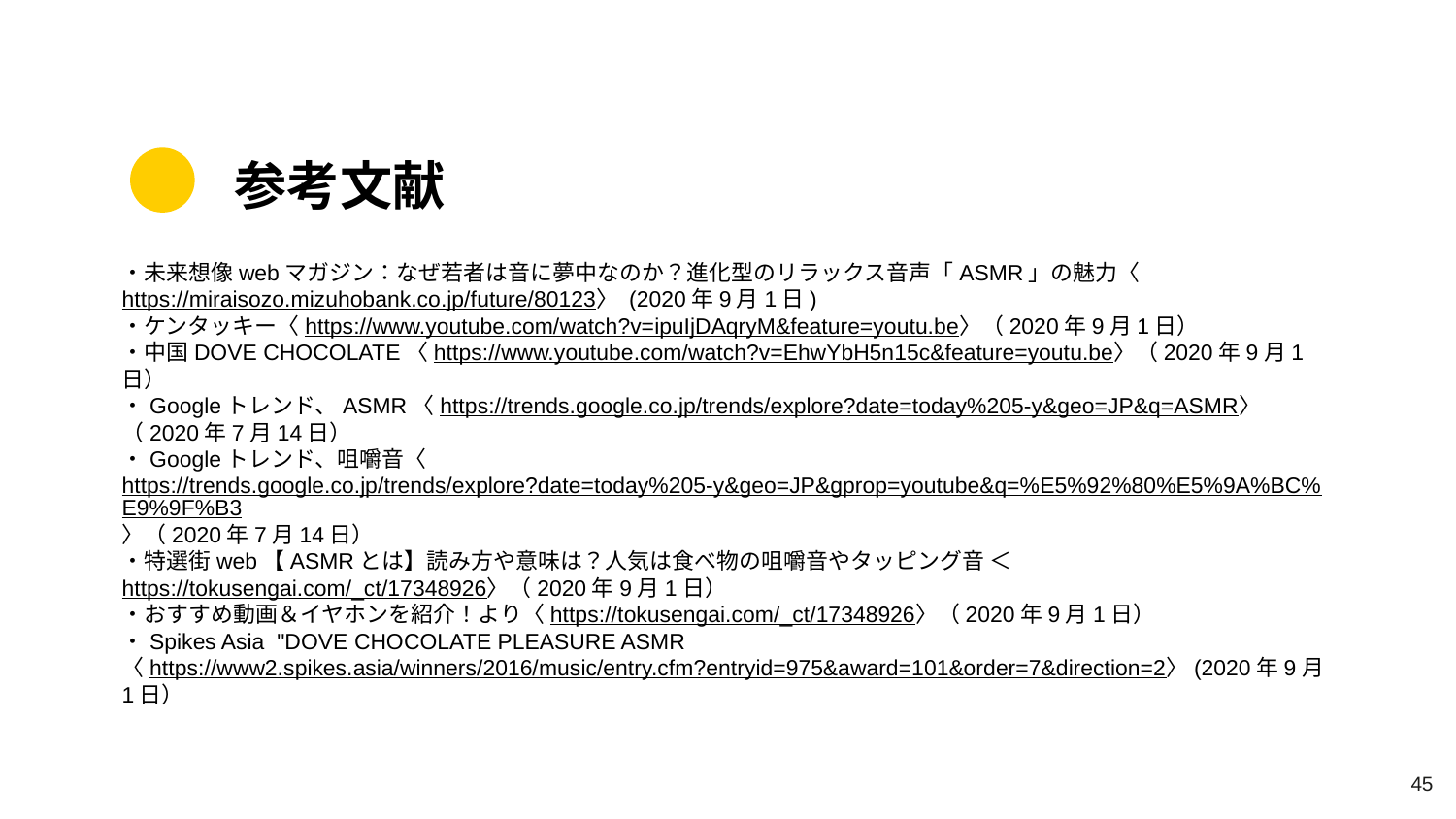

# 参考文献
・未来想像webマガジン：なぜ若者は音に夢中なのか？進化型のリラックス音声「ASMR」の魅力〈https://miraisozo.mizuhobank.co.jp/future/80123〉 (2020年9月1日)
・ケンタッキー〈https://www.youtube.com/watch?v=ipuIjDAqryM&feature=youtu.be〉（2020年9月1日）
・中国DOVE CHOCOLATE〈https://www.youtube.com/watch?v=EhwYbH5n15c&feature=youtu.be〉（2020年9月1日）
・Googleトレンド、ASMR〈https://trends.google.co.jp/trends/explore?date=today%205-y&geo=JP&q=ASMR〉（2020年7月14日）
・Googleトレンド、咀嚼音〈https://trends.google.co.jp/trends/explore?date=today%205-y&geo=JP&gprop=youtube&q=%E5%92%80%E5%9A%BC%E9%9F%B3〉（2020年7月14日）
・特選街web【ASMRとは】読み方や意味は？人気は食べ物の咀嚼音やタッピング音 ＜https://tokusengai.com/_ct/17348926〉（2020年9月1日）
・おすすめ動画＆イヤホンを紹介！より〈https://tokusengai.com/_ct/17348926〉（2020年9月1日）
・Spikes Asia  "DOVE CHOCOLATE PLEASURE ASMR
〈https://www2.spikes.asia/winners/2016/music/entry.cfm?entryid=975&award=101&order=7&direction=2〉(2020年9月1日）

45